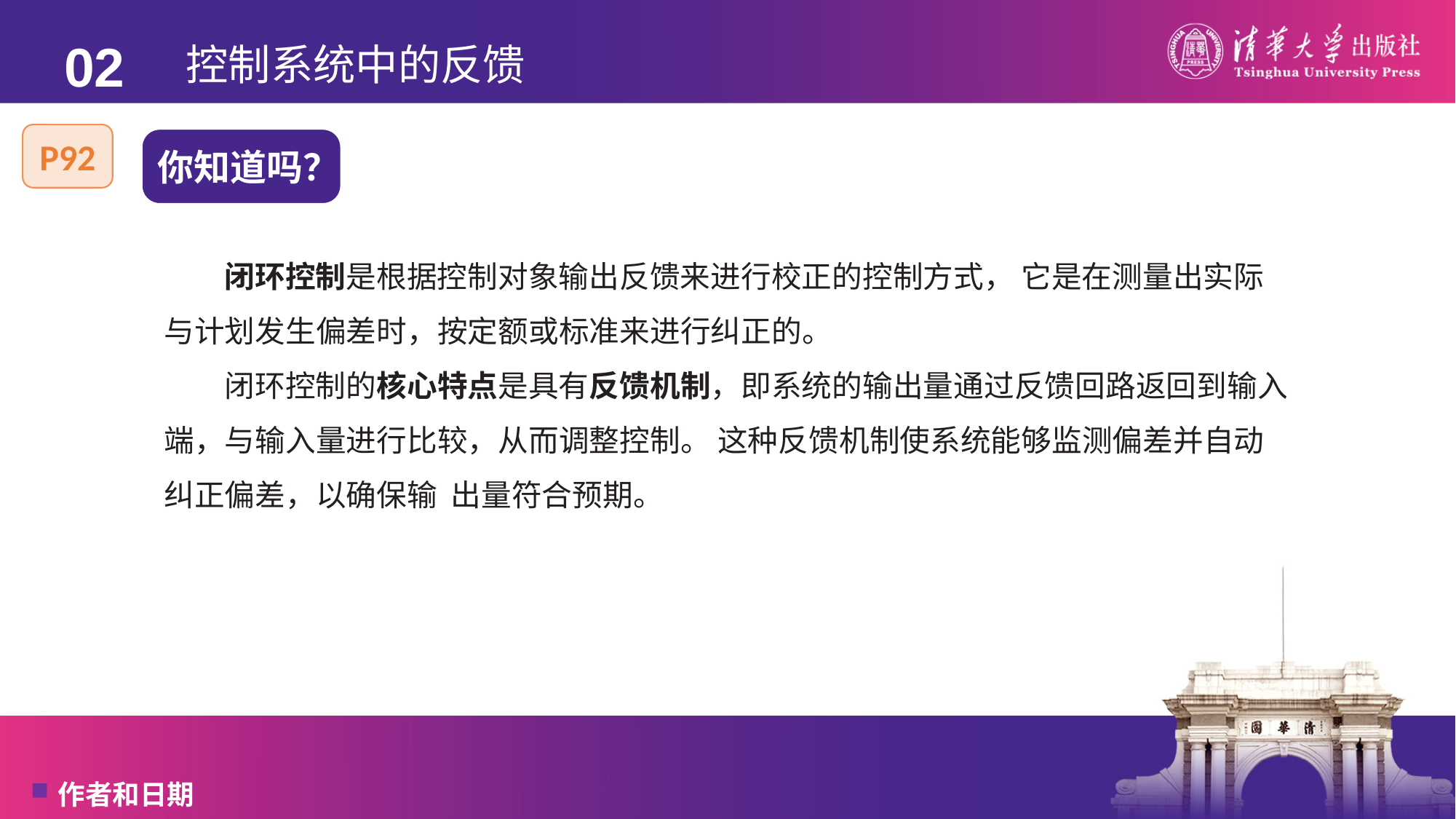

02
# 控制系统中的反馈
P92
你知道吗？
闭环控制是根据控制对象输出反馈来进行校正的控制方式， 它是在测量出实际与计划发生偏差时，按定额或标准来进行纠正的。
闭环控制的核心特点是具有反馈机制，即系统的输出量通过反馈回路返回到输入端，与输入量进行比较，从而调整控制。 这种反馈机制使系统能够监测偏差并自动纠正偏差，以确保输  出量符合预期。
作者和日期